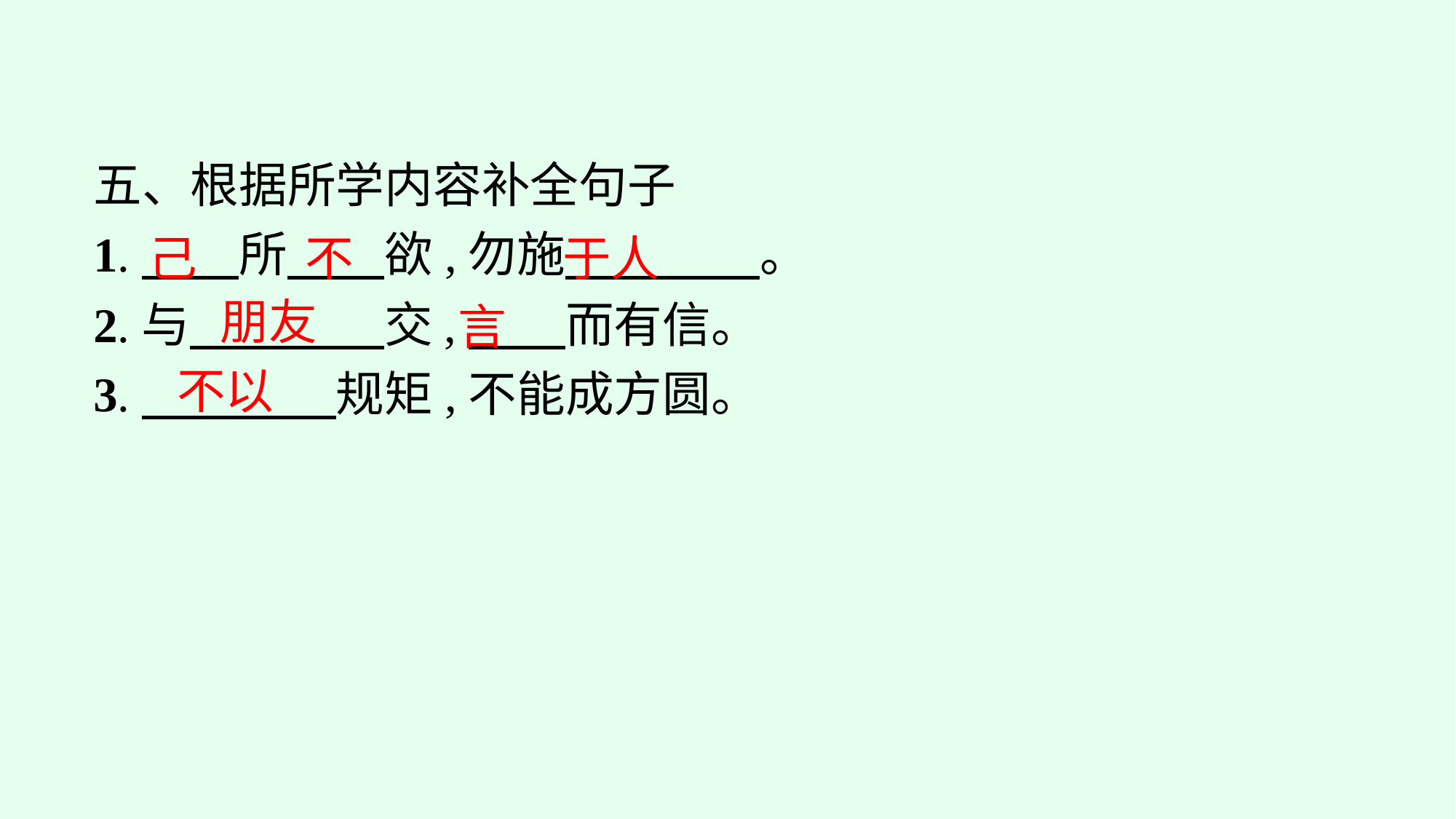

五、根据所学内容补全句子
1.　　所　　欲,勿施　　　　。
2.与　　　　交,　　而有信。
3.　　　　规矩,不能成方圆。
己
不
于人
朋友
言
不以